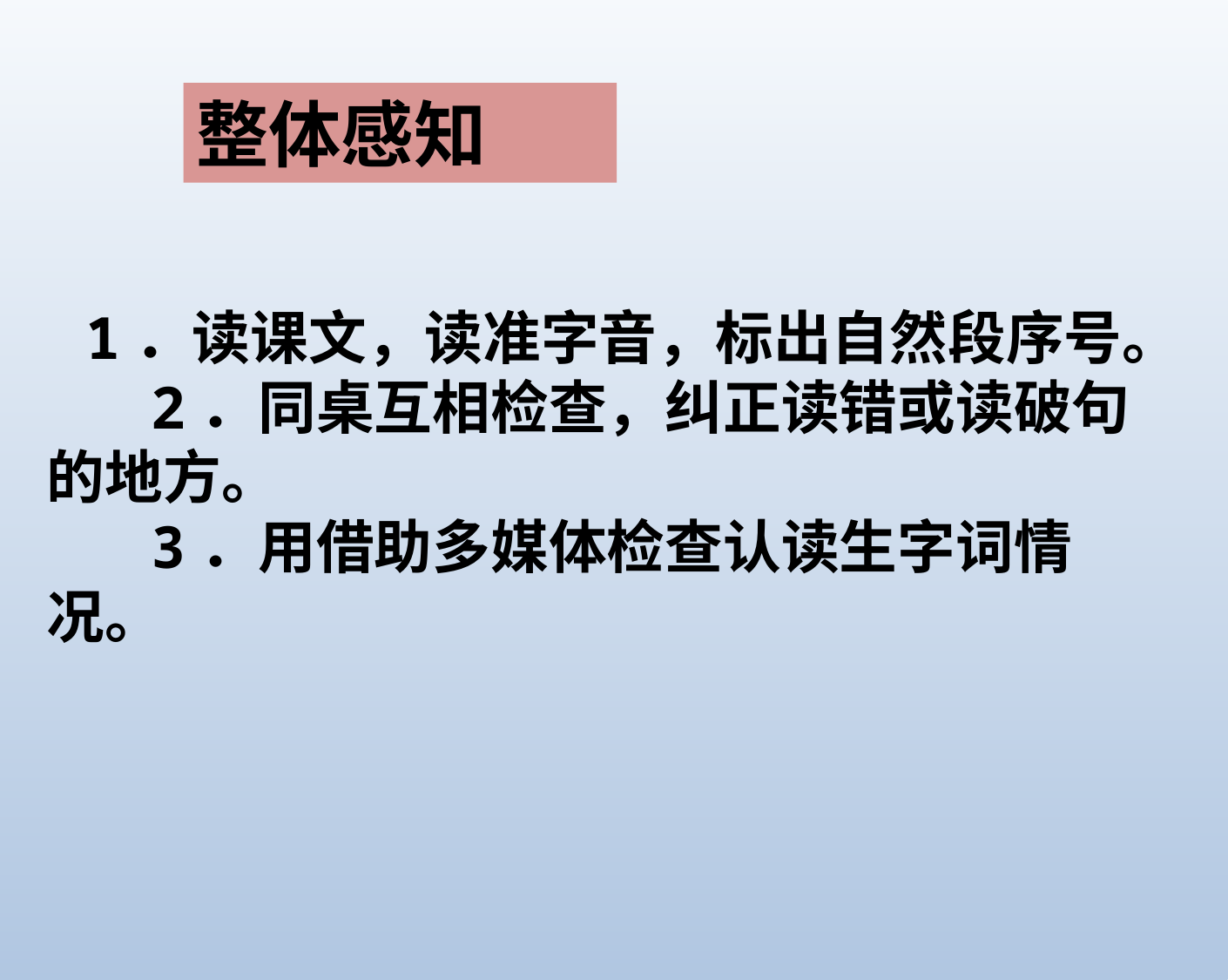

整体感知
   1．读课文，读准字音，标出自然段序号。
   2．同桌互相检查，纠正读错或读破句的地方。
   3．用借助多媒体检查认读生字词情况。